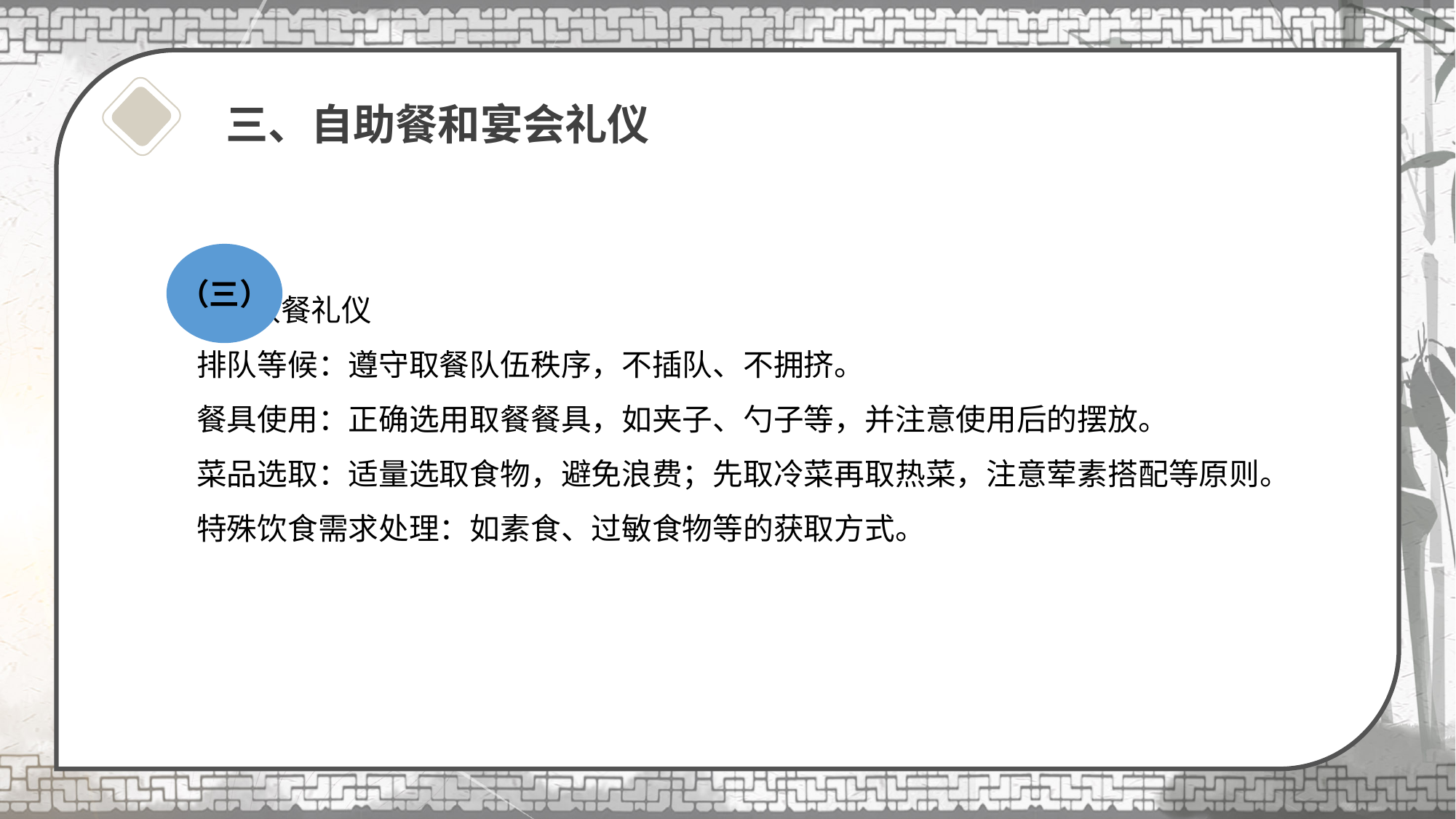

# 三、自助餐和宴会礼仪

（三）

       取餐礼仪
排队等候：遵守取餐队伍秩序，不插队、不拥挤。
餐具使用：正确选用取餐餐具，如夹子、勺子等，并注意使用后的摆放。
菜品选取：适量选取食物，避免浪费；先取冷菜再取热菜，注意荤素搭配等原则。
特殊饮食需求处理：如素食、过敏食物等的获取方式。